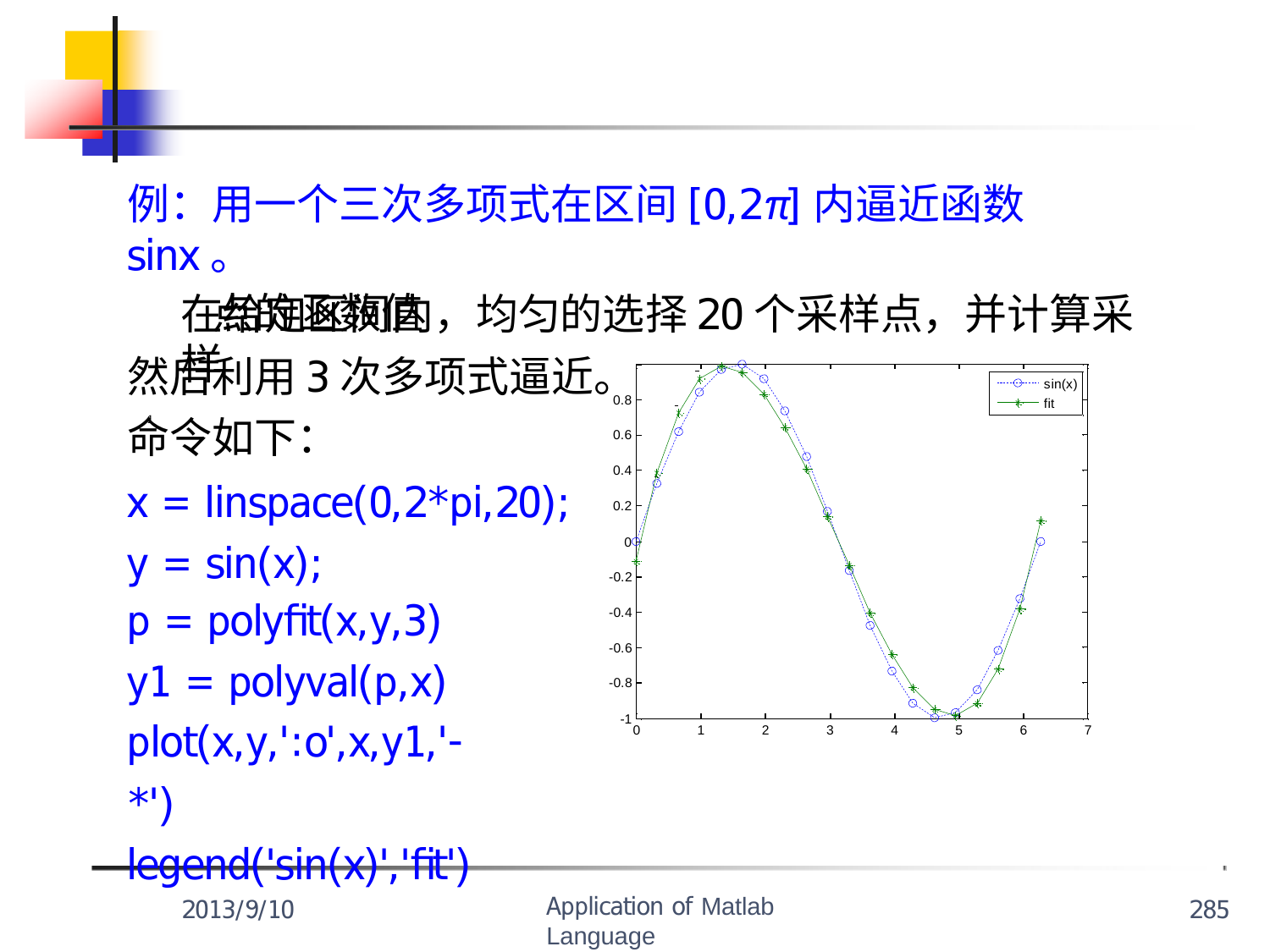

例：用一个三次多项式在区间[0,2π]内逼近函数sinx。

在给定区间内，均匀的选择20个采样点，并计算采样
点的函数值
然后利用3次多项式逼近。 1

sin(x) fit

0.8

命令如下：
x = linspace(0,2*pi,20); y = sin(x);
p = polyfit(x,y,3)
y1 = polyval(p,x) plot(x,y,':o',x,y1,'-*') legend('sin(x)','fit')

0.6

0.4

0.2

0

-0.2

-0.4

-0.6

-0.8

-1

0
1
2
3
4
5
6
7
Application of Matlab Language
2013/9/10
285